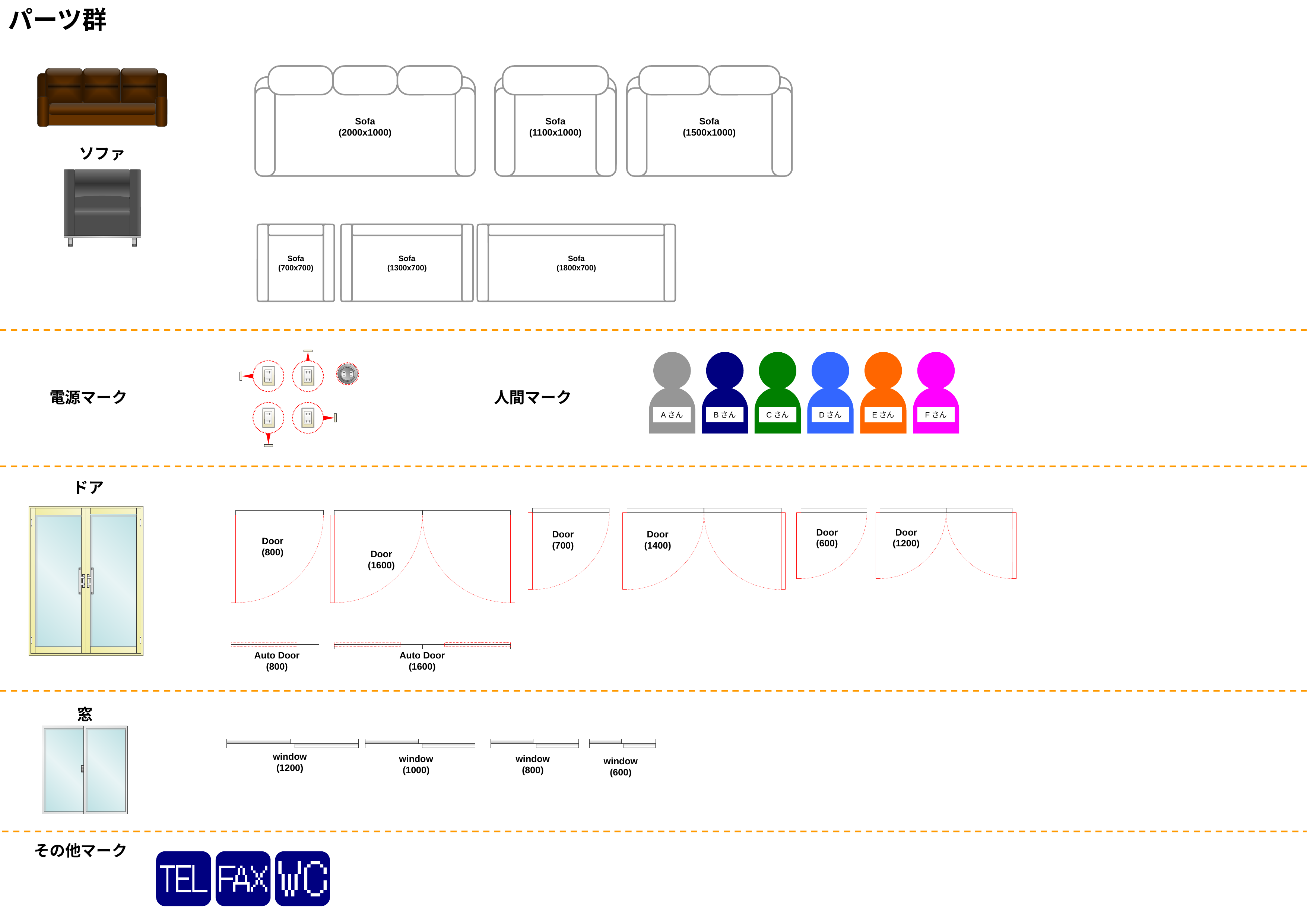

パーツ群

Sofa
(1100x1000)

Sofa
(1500x1000)

Sofa
(2000x1000)

ソファ

Sofa
(700x700)

Sofa
(1300x700)

Sofa
(1800x700)

Aさん

Bさん

Cさん

Dさん

Eさん

Fさん

電源マーク
人間マーク

ドア

Door
(700)

Door
(1400)

Door
(600)

Door
(1200)

Door
(800)

Door
(1600)

Auto Door
(800)
Auto Door
(1600)

窓

window
(1200)
window
(1000)
window
(800)
window
(600)

その他マーク